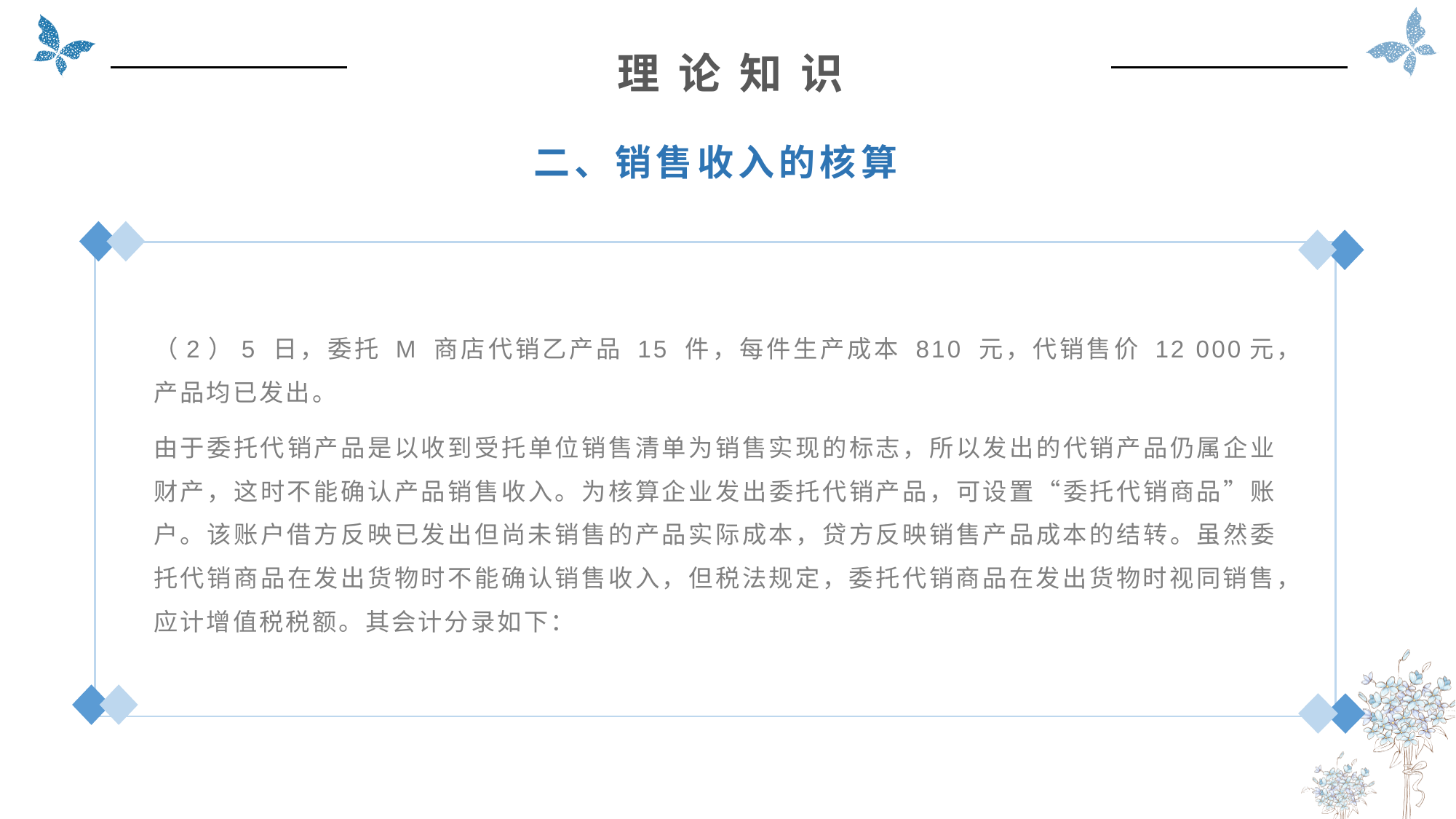

理 论 知 识
二、销售收入的核算

（2）5 日，委托 M 商店代销乙产品 15 件，每件生产成本 810 元，代销售价 12 000元，产品均已发出。
由于委托代销产品是以收到受托单位销售清单为销售实现的标志，所以发出的代销产品仍属企业财产，这时不能确认产品销售收入。为核算企业发出委托代销产品，可设置“委托代销商品”账户。该账户借方反映已发出但尚未销售的产品实际成本，贷方反映销售产品成本的结转。虽然委托代销商品在发出货物时不能确认销售收入，但税法规定，委托代销商品在发出货物时视同销售，应计增值税税额。其会计分录如下：